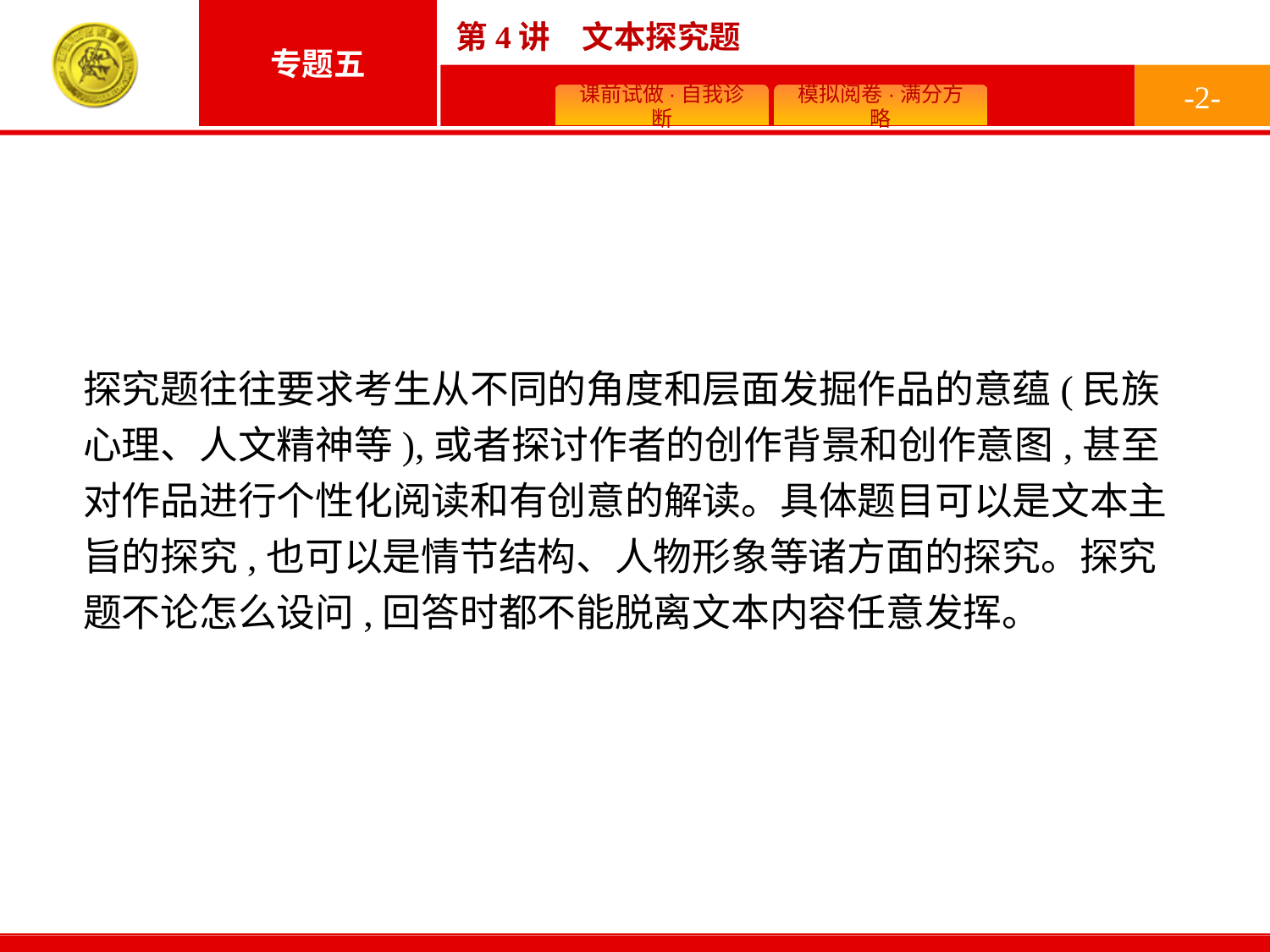

-2-
探究题往往要求考生从不同的角度和层面发掘作品的意蕴(民族心理、人文精神等),或者探讨作者的创作背景和创作意图,甚至对作品进行个性化阅读和有创意的解读。具体题目可以是文本主旨的探究,也可以是情节结构、人物形象等诸方面的探究。探究题不论怎么设问,回答时都不能脱离文本内容任意发挥。